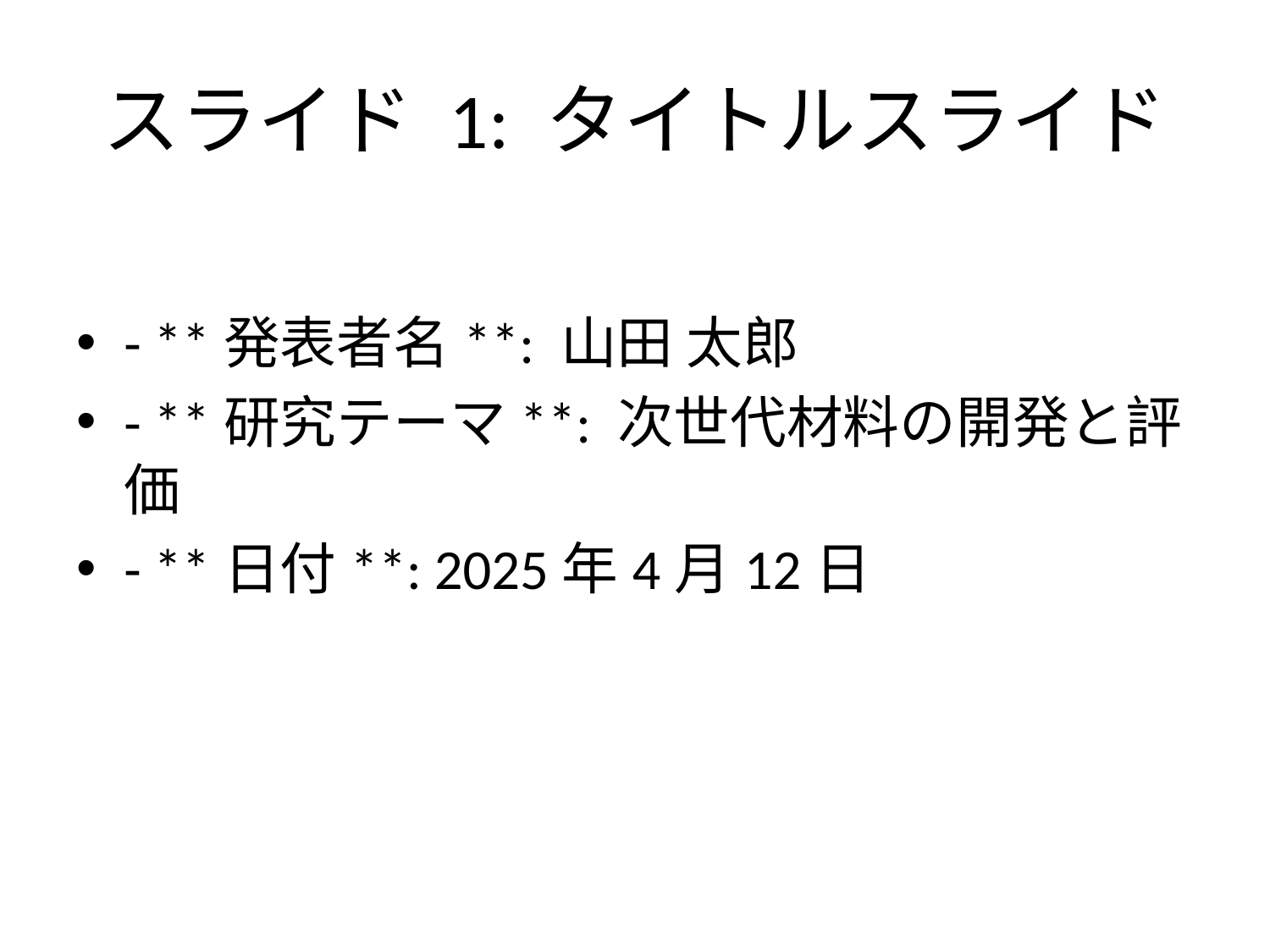

# スライド 1: タイトルスライド

- **発表者名**: 山田 太郎
- **研究テーマ**: 次世代材料の開発と評価
- **日付**: 2025年4月12日